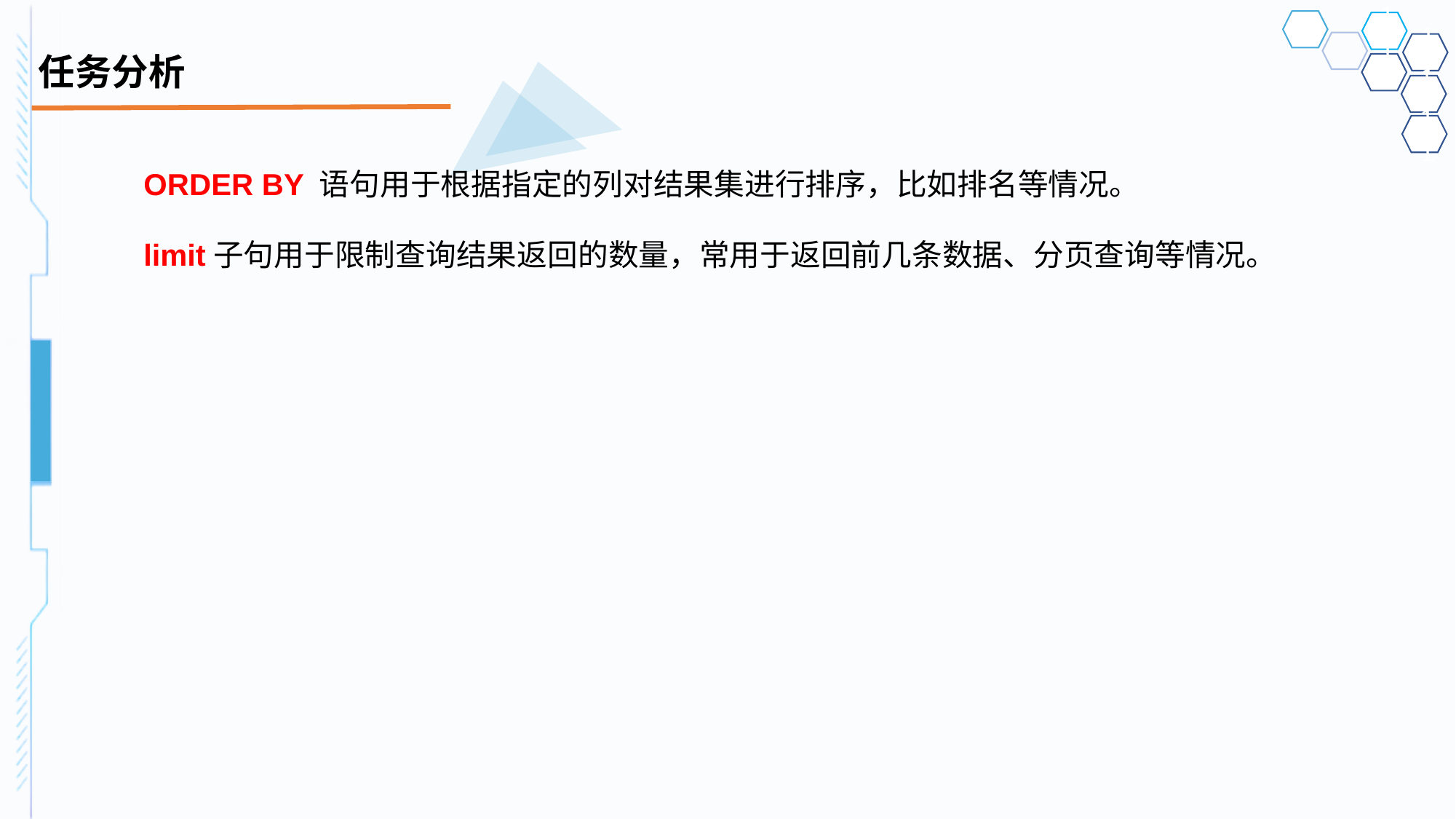

# 任务分析

ORDER BY 语句用于根据指定的列对结果集进行排序，比如排名等情况。
limit子句用于限制查询结果返回的数量，常用于返回前几条数据、分页查询等情况。